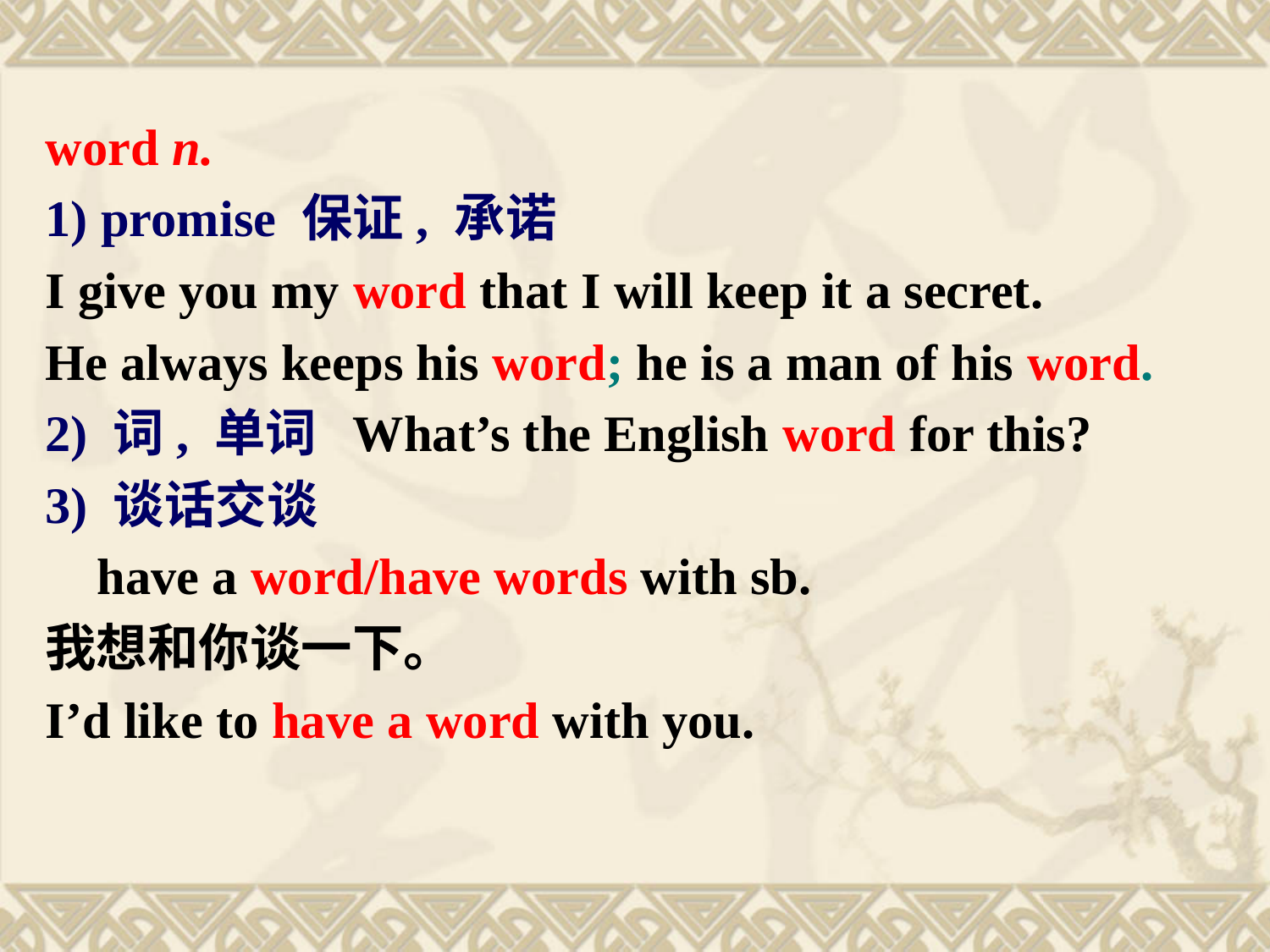

word n.
1) promise 保证, 承诺
I give you my word that I will keep it a secret.
He always keeps his word; he is a man of his word.
2) 词, 单词  What’s the English word for this?
3) 谈话交谈
    have a word/have words with sb.
我想和你谈一下。
I’d like to have a word with you.